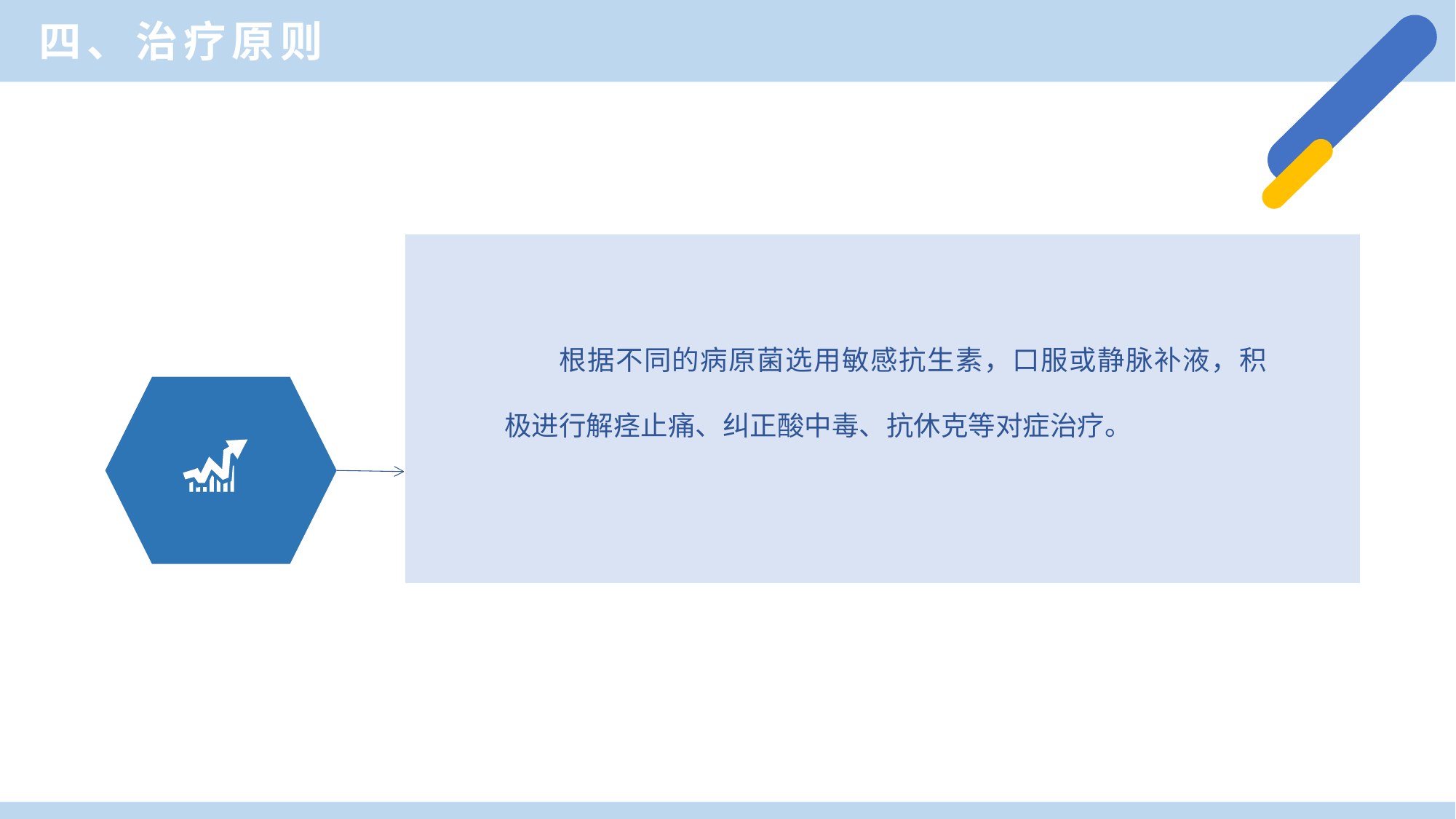

四、治疗原则

根据不同的病原菌选用敏感抗生素，口服或静脉补液，积极进行解痉止痛、纠正酸中毒、抗休克等对症治疗。